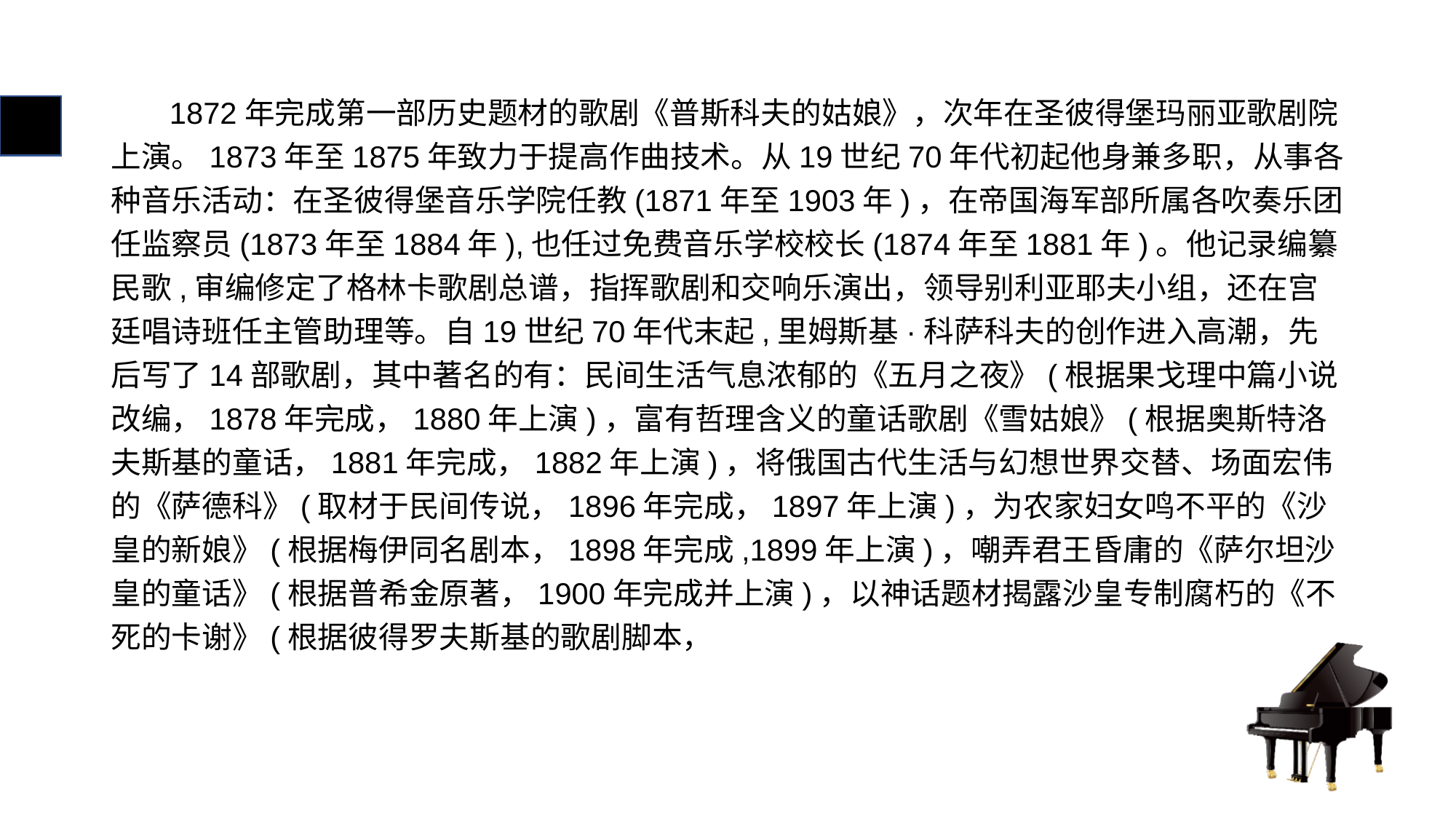

# 1872年完成第一部历史题材的歌剧《普斯科夫的姑娘》，次年在圣彼得堡玛丽亚歌剧院上演。1873年至1875年致力于提高作曲技术。从19世纪70年代初起他身兼多职，从事各种音乐活动：在圣彼得堡音乐学院任教(1871年至1903年)，在帝国海军部所属各吹奏乐团任监察员(1873年至1884年),也任过免费音乐学校校长(1874年至1881年)。他记录编纂民歌,审编修定了格林卡歌剧总谱，指挥歌剧和交响乐演出，领导别利亚耶夫小组，还在宫廷唱诗班任主管助理等。自19世纪70年代末起,里姆斯基·科萨科夫的创作进入高潮，先后写了14部歌剧，其中著名的有：民间生活气息浓郁的《五月之夜》(根据果戈理中篇小说改编，1878年完成，1880年上演)，富有哲理含义的童话歌剧《雪姑娘》(根据奥斯特洛夫斯基的童话，1881年完成，1882年上演)，将俄国古代生活与幻想世界交替、场面宏伟的《萨德科》(取材于民间传说，1896年完成，1897年上演)，为农家妇女鸣不平的《沙皇的新娘》(根据梅伊同名剧本，1898年完成,1899年上演)，嘲弄君王昏庸的《萨尔坦沙皇的童话》(根据普希金原著，1900年完成并上演)，以神话题材揭露沙皇专制腐朽的《不死的卡谢》(根据彼得罗夫斯基的歌剧脚本，